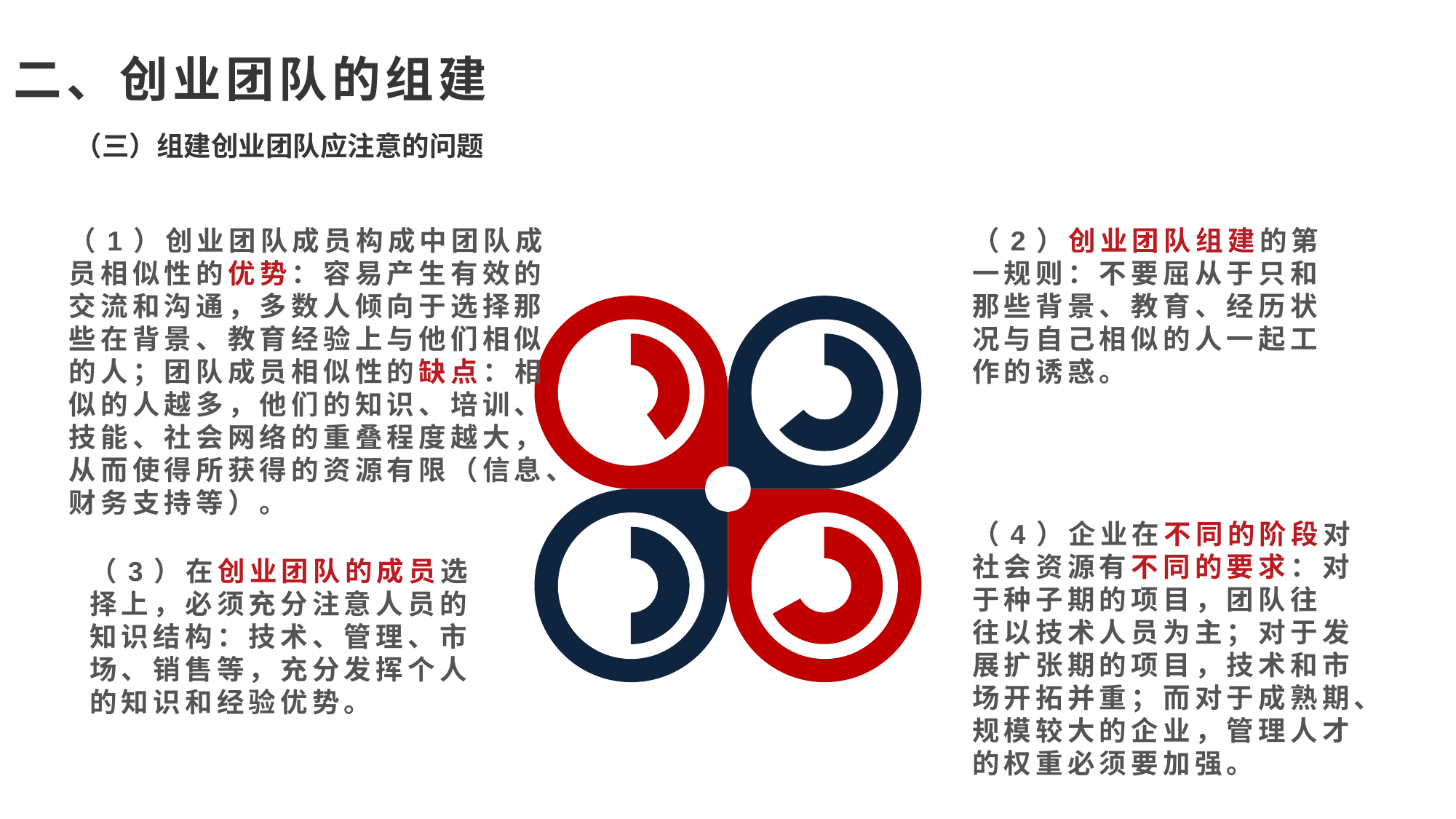

二、创业团队的组建
（三）组建创业团队应注意的问题
（1）创业团队成员构成中团队成员相似性的优势：容易产生有效的交流和沟通，多数人倾向于选择那些在背景、教育经验上与他们相似的人；团队成员相似性的缺点：相似的人越多，他们的知识、培训、技能、社会网络的重叠程度越大，从而使得所获得的资源有限（信息、财务支持等）。
（2）创业团队组建的第一规则：不要屈从于只和那些背景、教育、经历状况与自己相似的人一起工作的诱惑。

（4）企业在不同的阶段对社会资源有不同的要求：对于种子期的项目，团队往
往以技术人员为主；对于发展扩张期的项目，技术和市场开拓并重；而对于成熟期、
规模较大的企业，管理人才的权重必须要加强。
（3）在创业团队的成员选择上，必须充分注意人员的知识结构：技术、管理、市场、销售等，充分发挥个人的知识和经验优势。